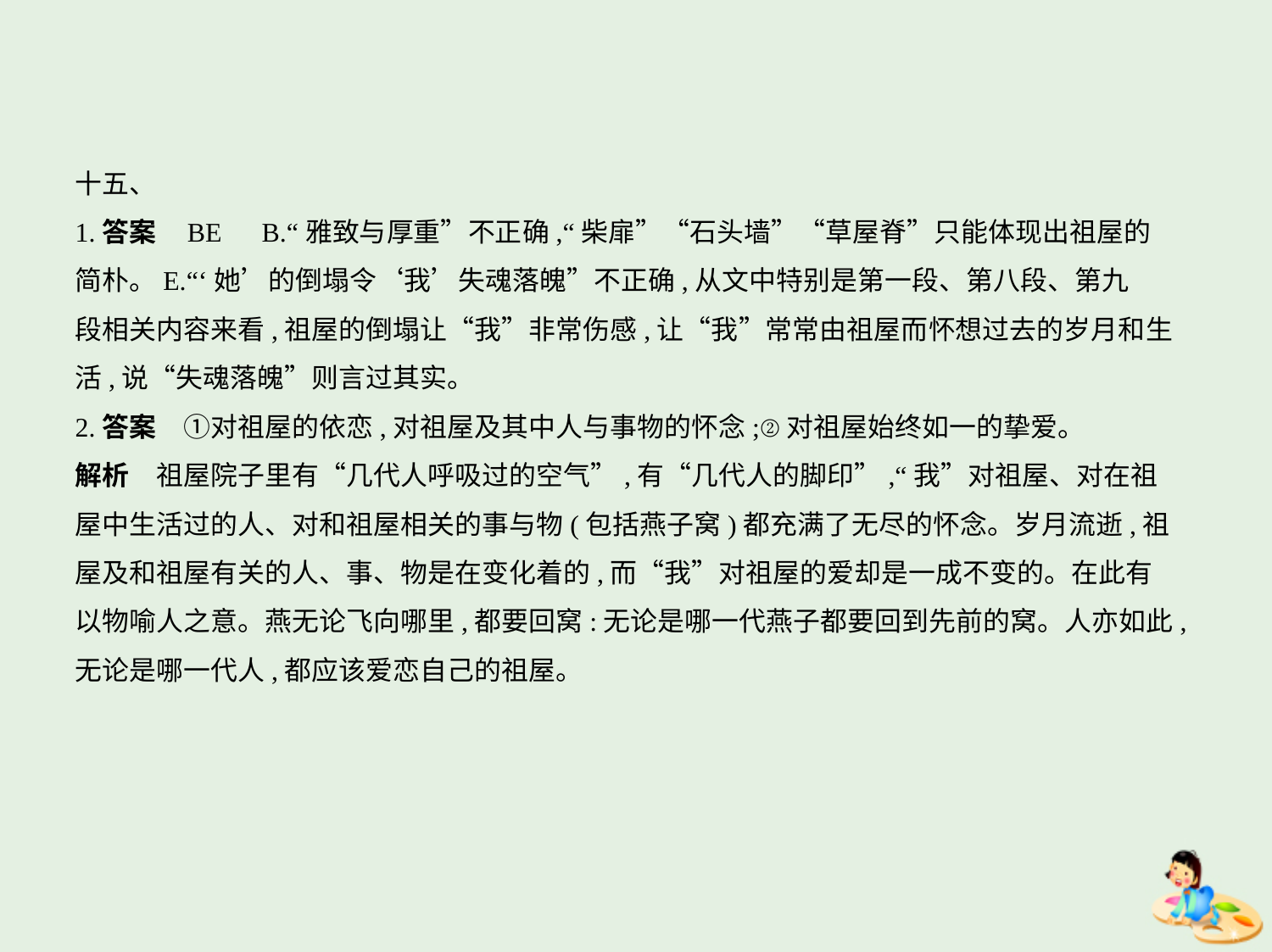

十五、
1.答案    BE　B.“雅致与厚重”不正确,“柴扉”“石头墙”“草屋脊”只能体现出祖屋的
简朴。E.“‘她’的倒塌令‘我’失魂落魄”不正确,从文中特别是第一段、第八段、第九
段相关内容来看,祖屋的倒塌让“我”非常伤感,让“我”常常由祖屋而怀想过去的岁月和生
活,说“失魂落魄”则言过其实。
2.答案　①对祖屋的依恋,对祖屋及其中人与事物的怀念;②对祖屋始终如一的挚爱。
解析　祖屋院子里有“几代人呼吸过的空气”,有“几代人的脚印”,“我”对祖屋、对在祖
屋中生活过的人、对和祖屋相关的事与物(包括燕子窝)都充满了无尽的怀念。岁月流逝,祖
屋及和祖屋有关的人、事、物是在变化着的,而“我”对祖屋的爱却是一成不变的。在此有
以物喻人之意。燕无论飞向哪里,都要回窝:无论是哪一代燕子都要回到先前的窝。人亦如此,
无论是哪一代人,都应该爱恋自己的祖屋。